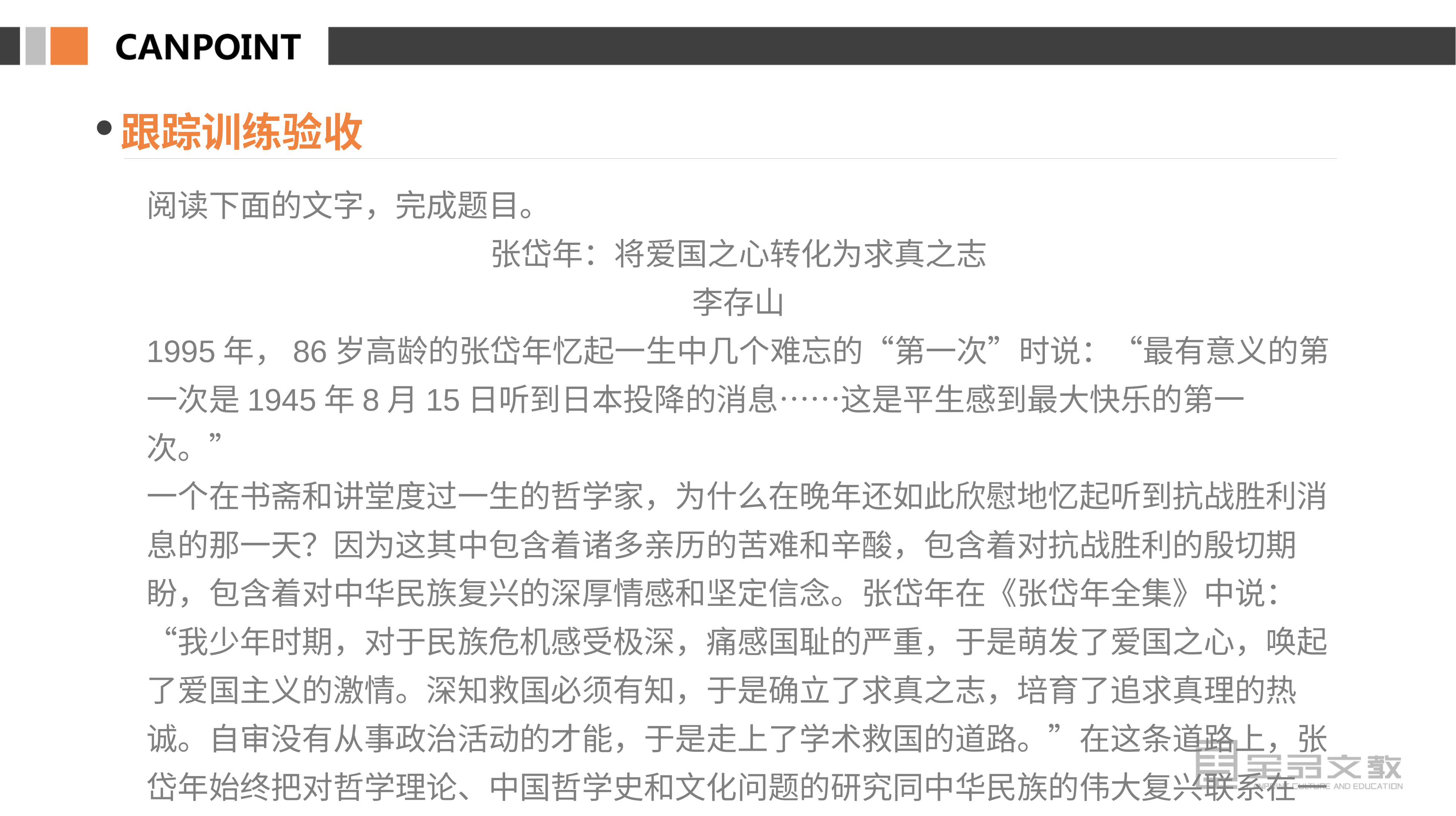

跟踪训练验收

阅读下面的文字，完成题目。
张岱年：将爱国之心转化为求真之志
李存山
1995年，86岁高龄的张岱年忆起一生中几个难忘的“第一次”时说：“最有意义的第一次是1945年8月15日听到日本投降的消息……这是平生感到最大快乐的第一次。”
一个在书斋和讲堂度过一生的哲学家，为什么在晚年还如此欣慰地忆起听到抗战胜利消息的那一天？因为这其中包含着诸多亲历的苦难和辛酸，包含着对抗战胜利的殷切期盼，包含着对中华民族复兴的深厚情感和坚定信念。张岱年在《张岱年全集》中说：“我少年时期，对于民族危机感受极深，痛感国耻的严重，于是萌发了爱国之心，唤起了爱国主义的激情。深知救国必须有知，于是确立了求真之志，培育了追求真理的热诚。自审没有从事政治活动的才能，于是走上了学术救国的道路。”在这条道路上，张岱年始终把对哲学理论、中国哲学史和文化问题的研究同中华民族的伟大复兴联系在一起。